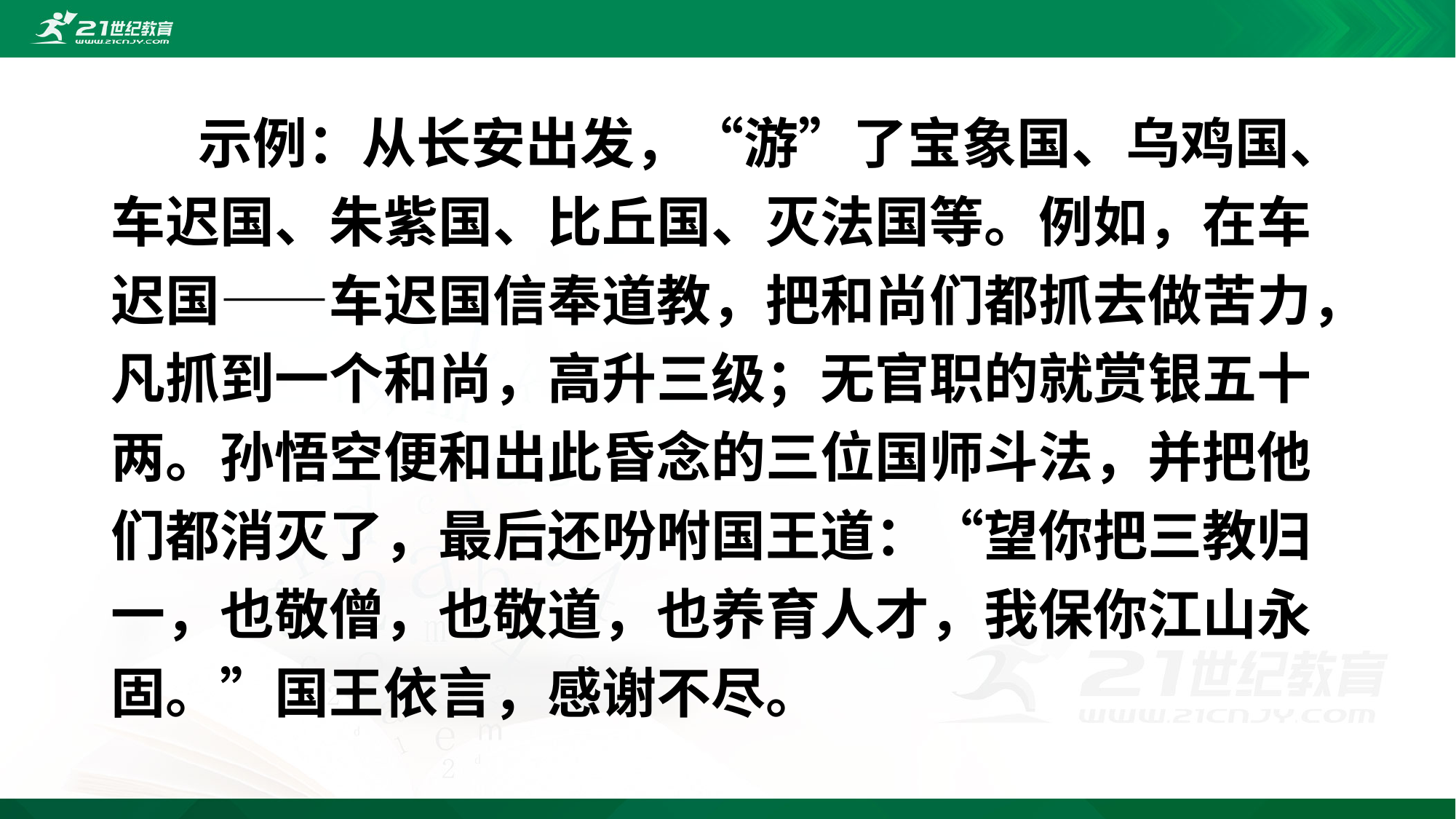

示例：从长安出发，“游”了宝象国、乌鸡国、车迟国、朱紫国、比丘国、灭法国等。例如，在车迟国——车迟国信奉道教，把和尚们都抓去做苦力，凡抓到一个和尚，高升三级；无官职的就赏银五十两。孙悟空便和出此昏念的三位国师斗法，并把他们都消灭了，最后还吩咐国王道：“望你把三教归一，也敬僧，也敬道，也养育人才，我保你江山永固。”国王依言，感谢不尽。